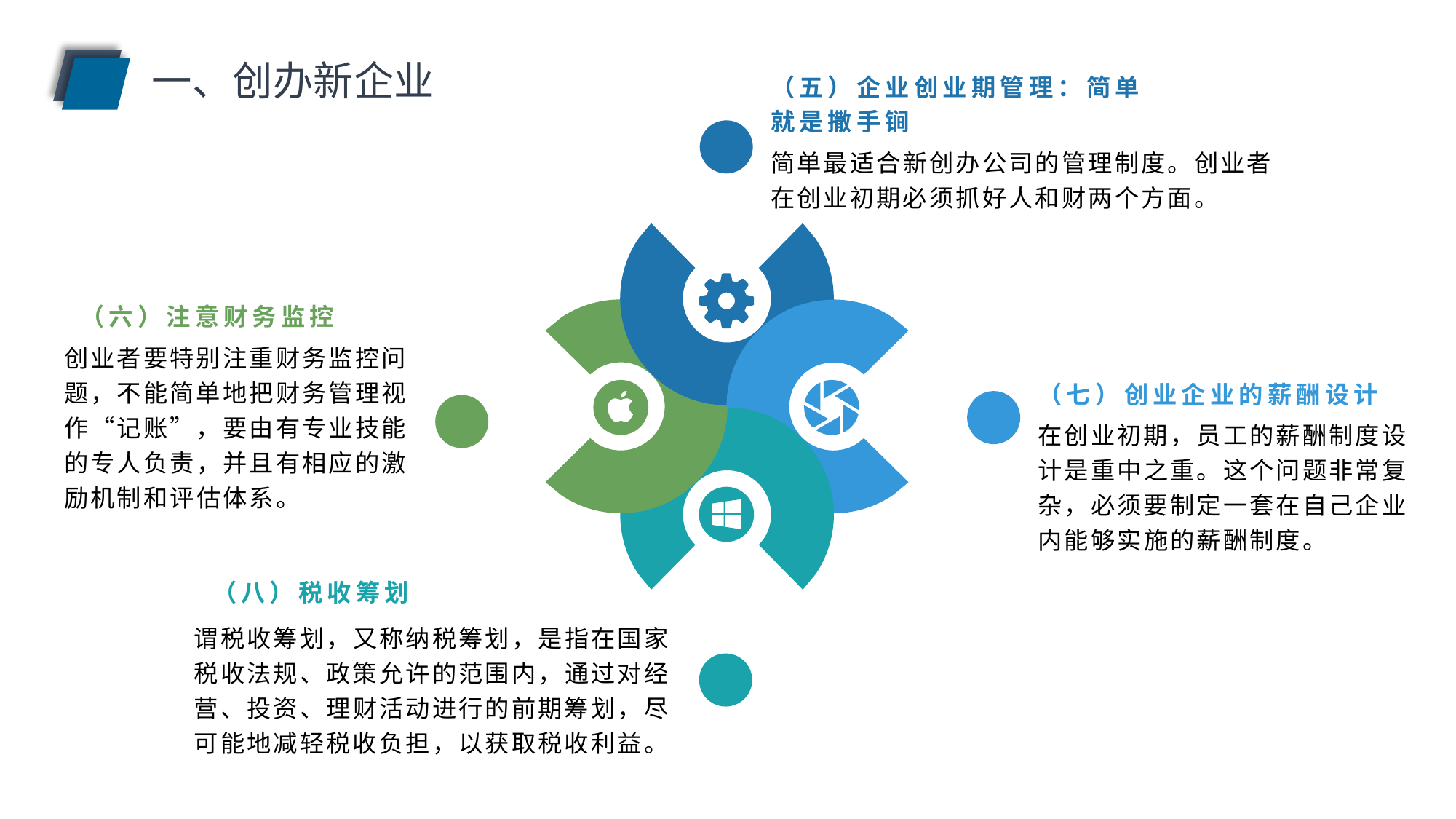

一、创办新企业
（五）企业创业期管理：简单就是撒手锏

简单最适合新创办公司的管理制度。创业者在创业初期必须抓好人和财两个方面。

（六）注意财务监控

创业者要特别注重财务监控问题，不能简单地把财务管理视作“记账”，要由有专业技能的专人负责，并且有相应的激励机制和评估体系。
（七）创业企业的薪酬设计

在创业初期，员工的薪酬制度设计是重中之重。这个问题非常复杂，必须要制定一套在自己企业内能够实施的薪酬制度。

（八）税收筹划
谓税收筹划，又称纳税筹划，是指在国家税收法规、政策允许的范围内，通过对经营、投资、理财活动进行的前期筹划，尽可能地减轻税收负担，以获取税收利益。